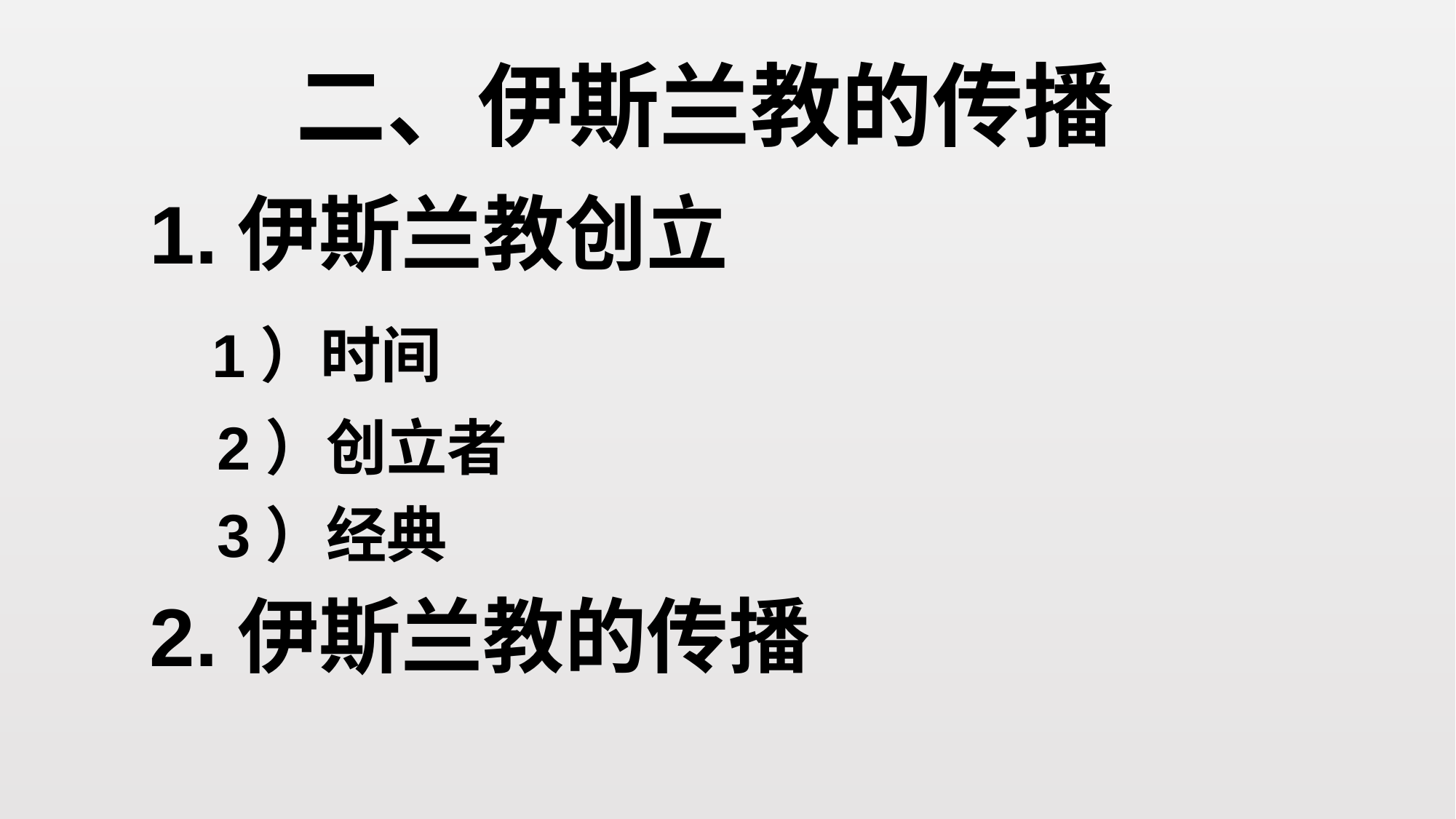

# 二、伊斯兰教的传播
1.伊斯兰教创立
   1）时间
    2）创立者
    3）经典
2.伊斯兰教的传播